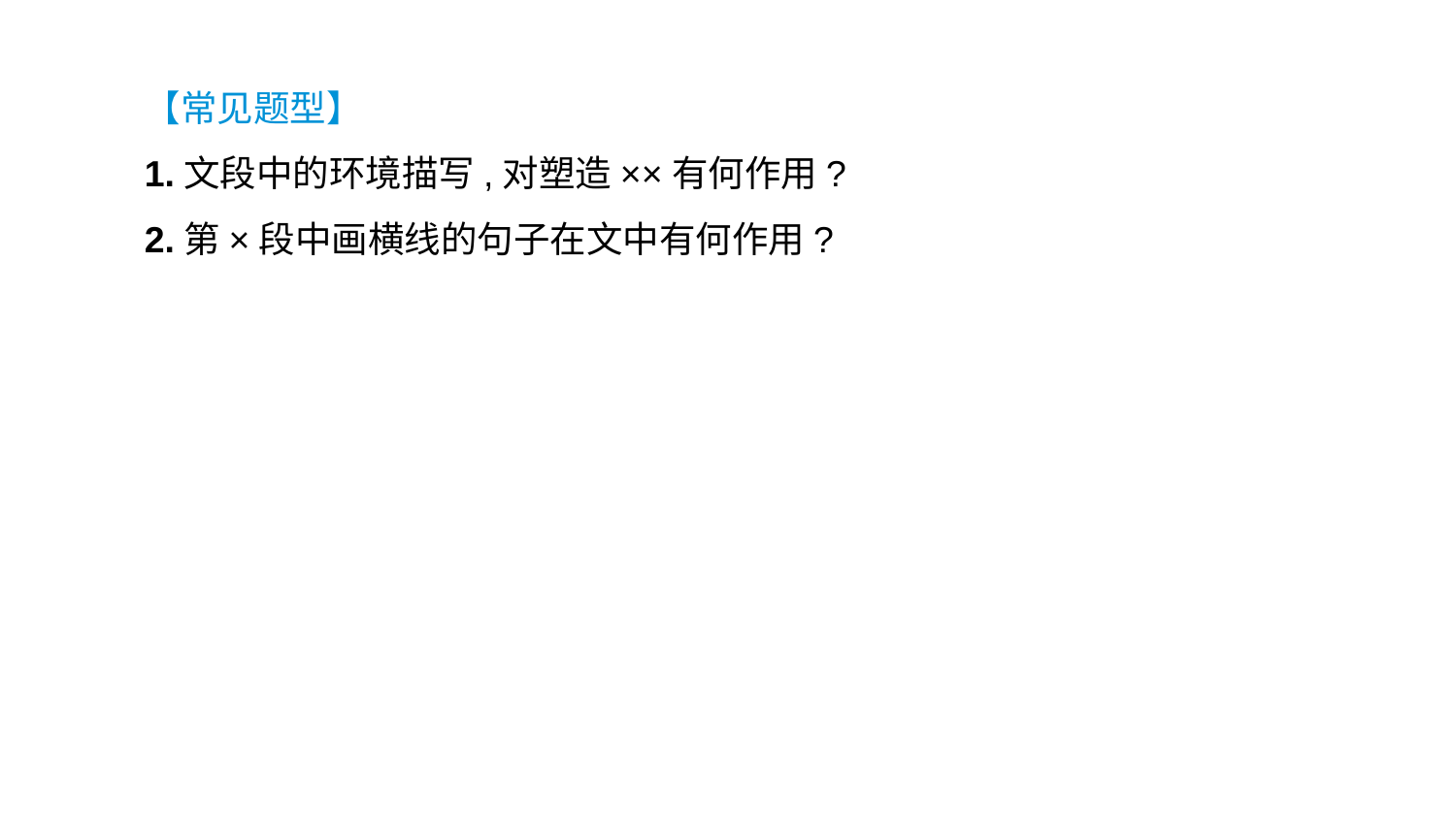

【常见题型】
1.文段中的环境描写,对塑造××有何作用?
2.第×段中画横线的句子在文中有何作用?